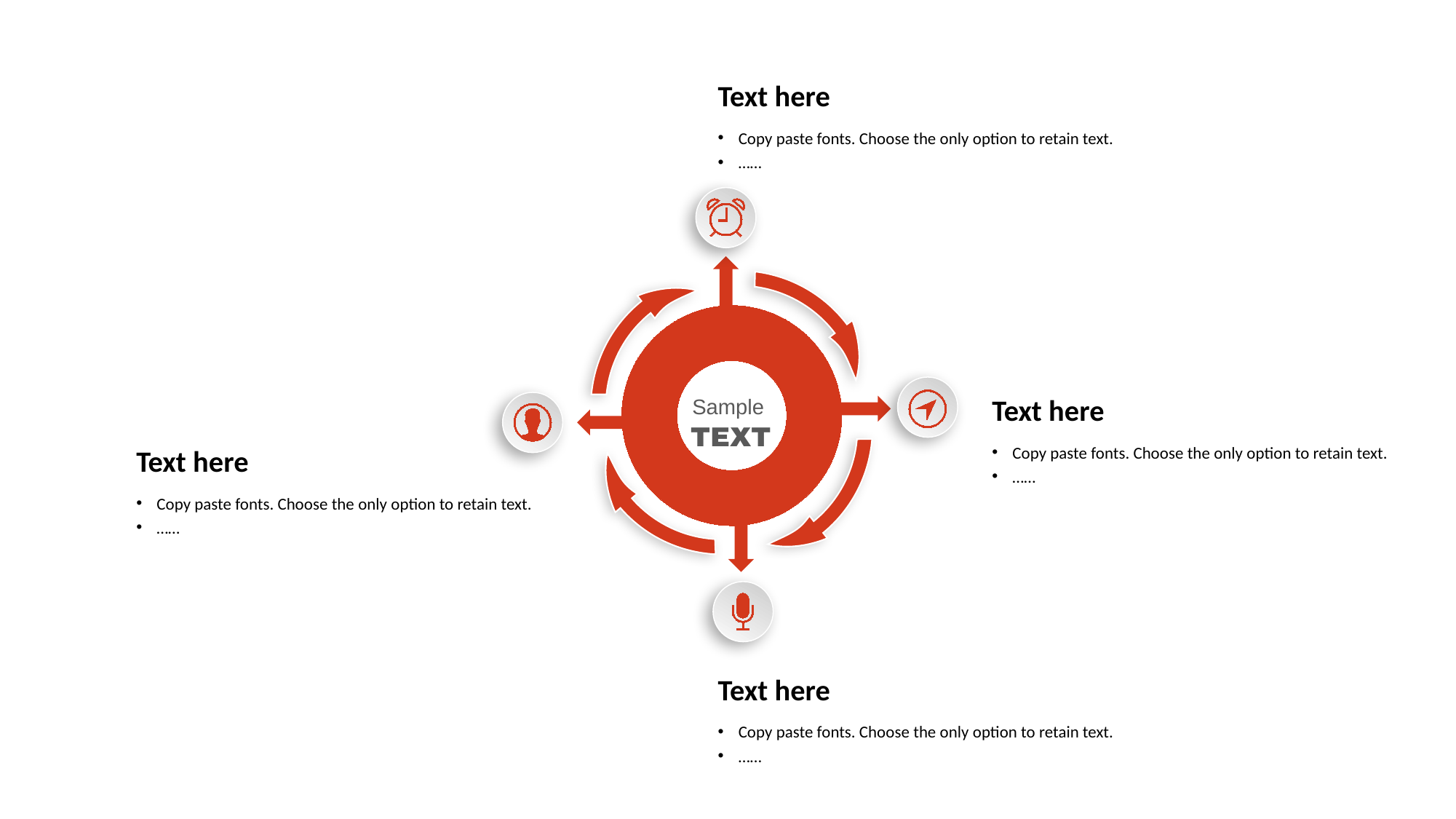

Text here
Copy paste fonts. Choose the only option to retain text.
……

### Chart

| Category | 销售额 |
|---|---|
| 第一季度 | 25.0 |
| 第二季度 | 25.0 |
| 第三季度 | 25.0 |
| 第四季度 | 25.0 |

Text here
Sample
TEXT

Copy paste fonts. Choose the only option to retain text.
……

Text here

Copy paste fonts. Choose the only option to retain text.
……

Text here
Copy paste fonts. Choose the only option to retain text.
……